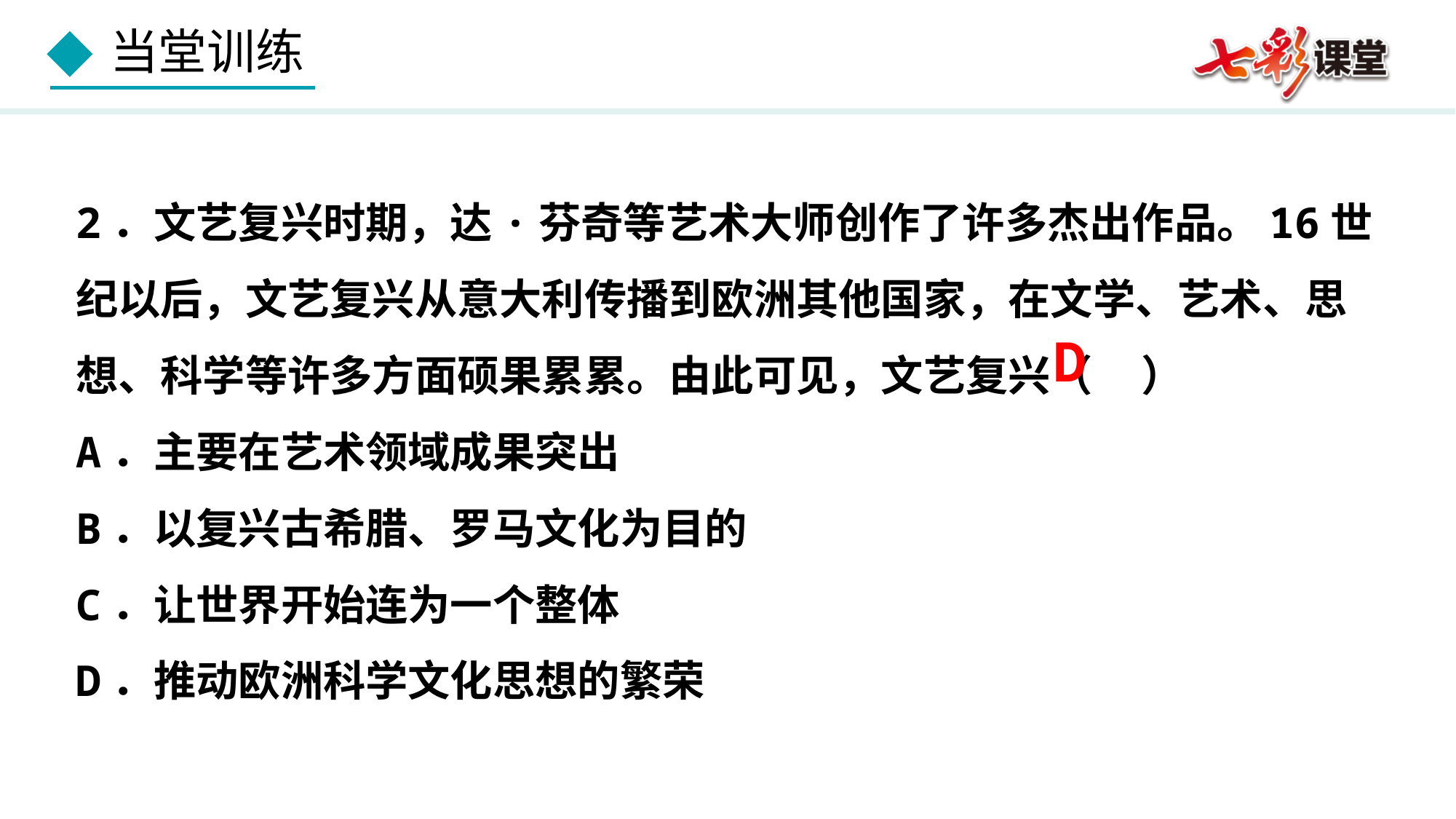

2．文艺复兴时期，达·芬奇等艺术大师创作了许多杰出作品。16世纪以后，文艺复兴从意大利传播到欧洲其他国家，在文学、艺术、思想、科学等许多方面硕果累累。由此可见，文艺复兴（     ）
A．主要在艺术领域成果突出
B．以复兴古希腊、罗马文化为目的
C．让世界开始连为一个整体
D．推动欧洲科学文化思想的繁荣
D